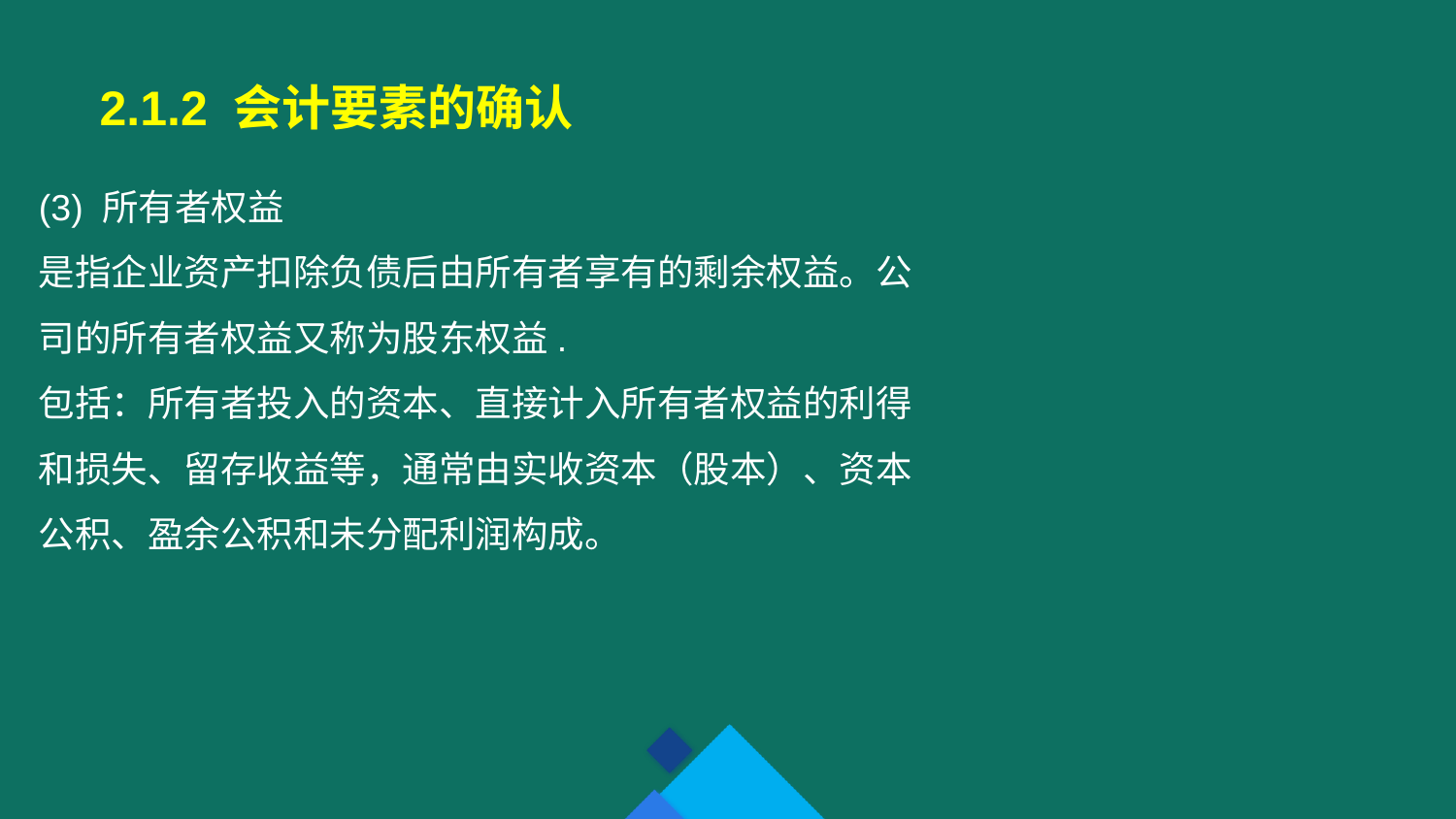

2.1.2 会计要素的确认
(3) 所有者权益
是指企业资产扣除负债后由所有者享有的剩余权益。公司的所有者权益又称为股东权益.
包括：所有者投入的资本、直接计入所有者权益的利得和损失、留存收益等，通常由实收资本（股本）、资本公积、盈余公积和未分配利润构成。